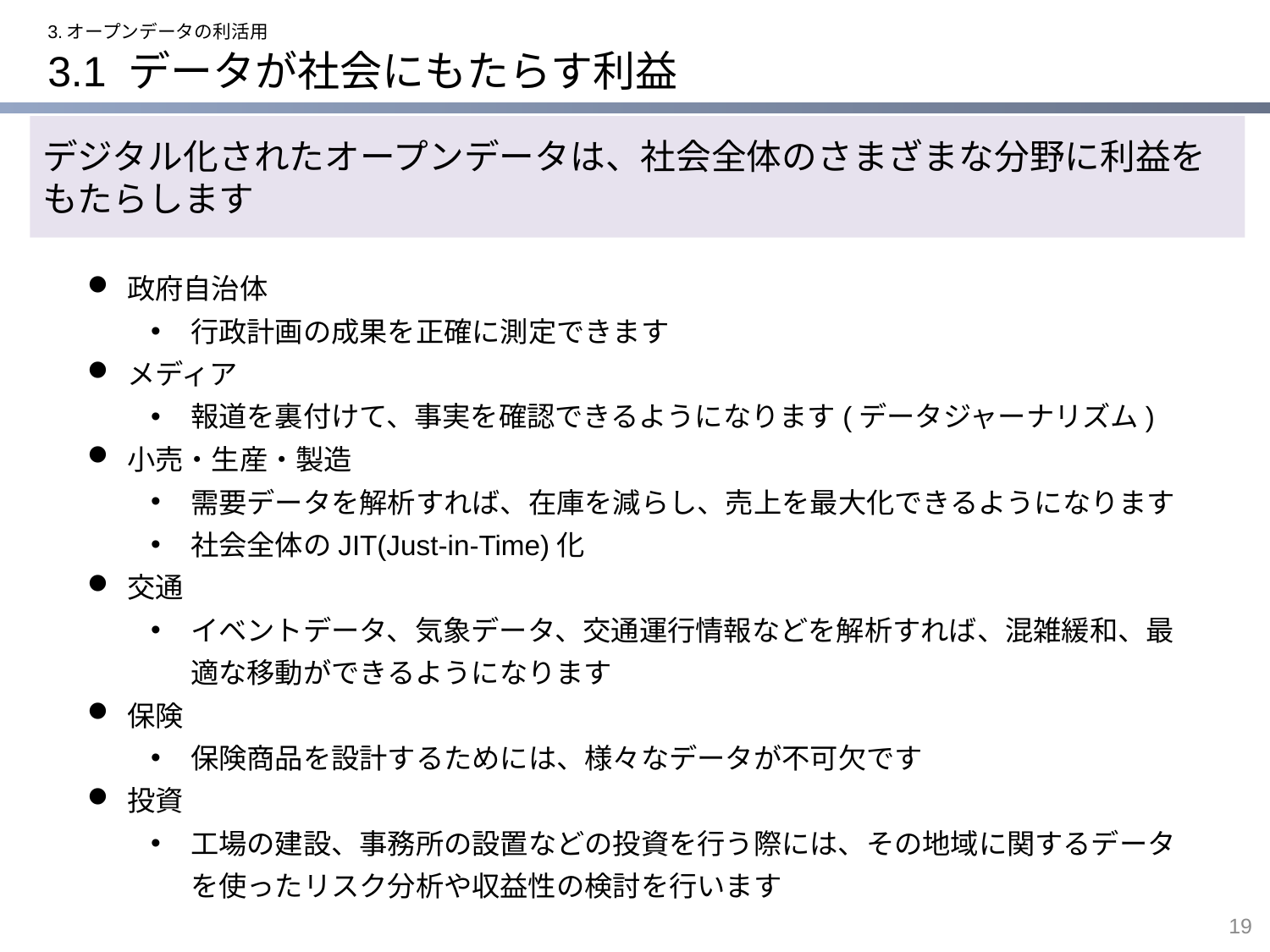

3.オープンデータの利活用
# 3.1 データが社会にもたらす利益
デジタル化されたオープンデータは、社会全体のさまざまな分野に利益をもたらします
政府自治体
行政計画の成果を正確に測定できます
メディア
報道を裏付けて、事実を確認できるようになります(データジャーナリズム)
小売・生産・製造
需要データを解析すれば、在庫を減らし、売上を最大化できるようになります
社会全体のJIT(Just-in-Time)化
交通
イベントデータ、気象データ、交通運行情報などを解析すれば、混雑緩和、最適な移動ができるようになります
保険
保険商品を設計するためには、様々なデータが不可欠です
投資
工場の建設、事務所の設置などの投資を行う際には、その地域に関するデータを使ったリスク分析や収益性の検討を行います
19